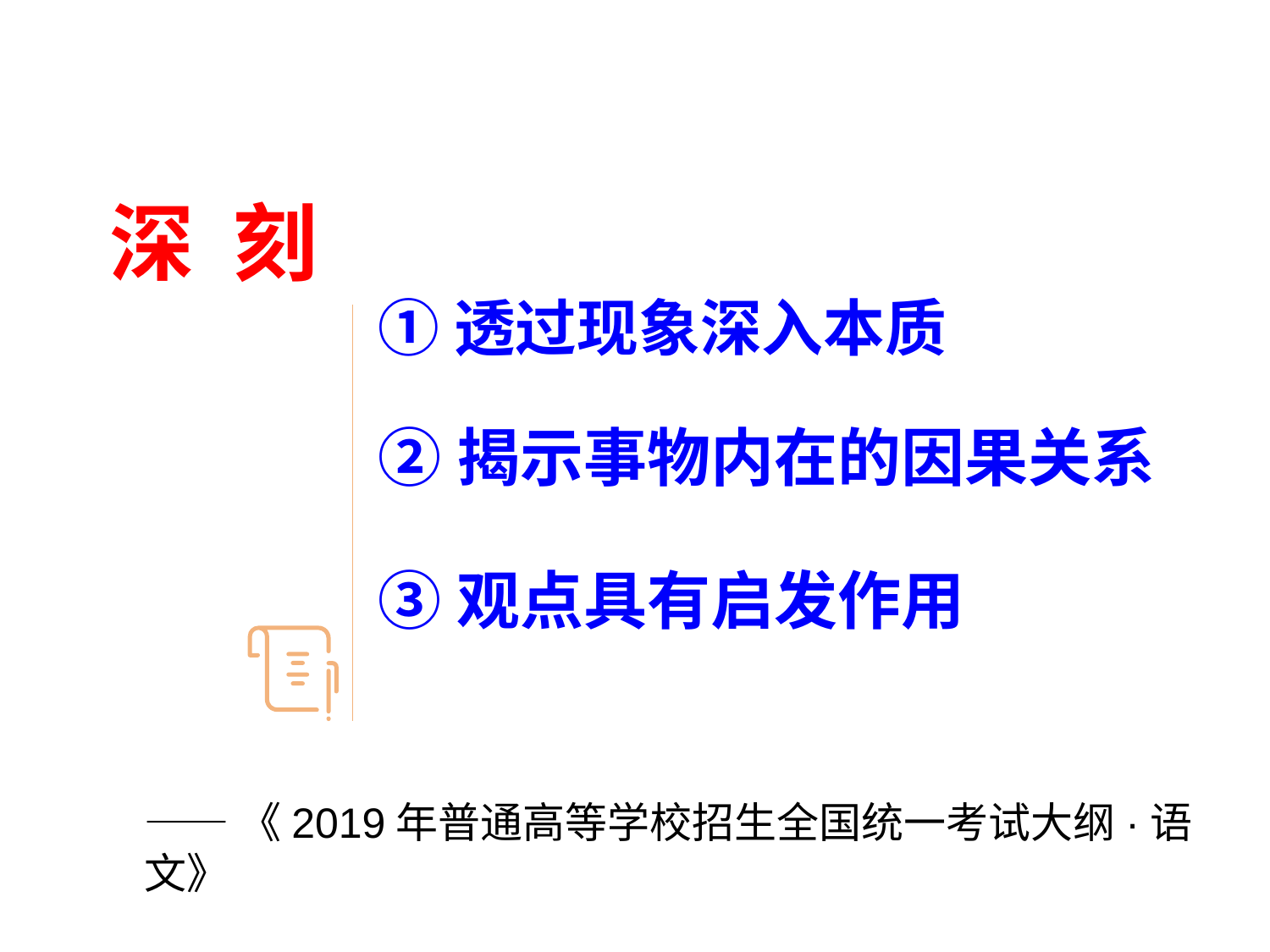

深  刻
①透过现象深入本质

②揭示事物内在的因果关系

③观点具有启发作用

——《2019年普通高等学校招生全国统一考试大纲·语文》